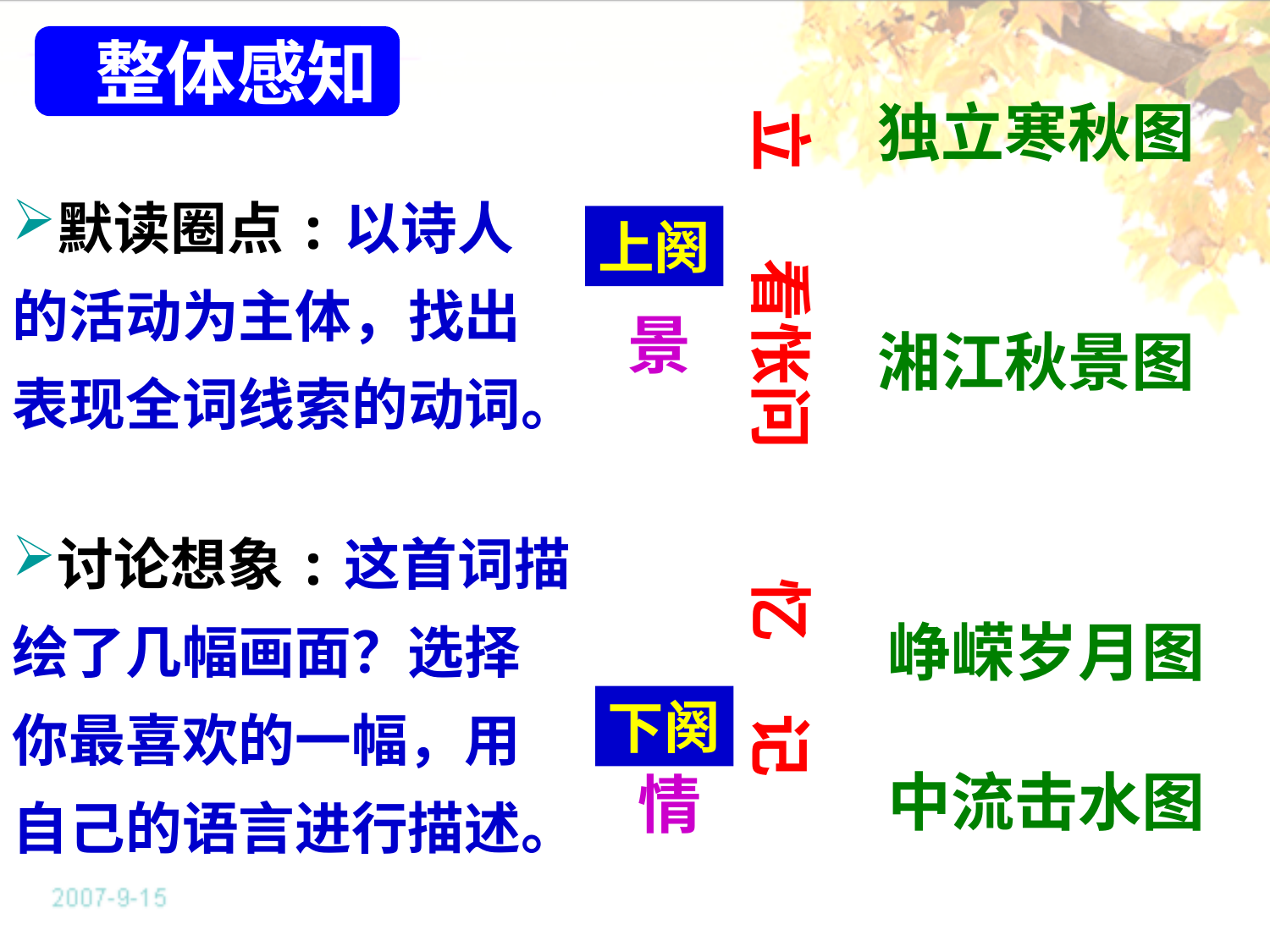

整体感知
独立寒秋图
立      看怅问         忆     记
默读圈点:以诗人的活动为主体，找出表现全词线索的动词。
上阕
景
湘江秋景图
讨论想象:这首词描绘了几幅画面？选择你最喜欢的一幅，用自己的语言进行描述。
峥嵘岁月图
下阕
中流击水图
情
16